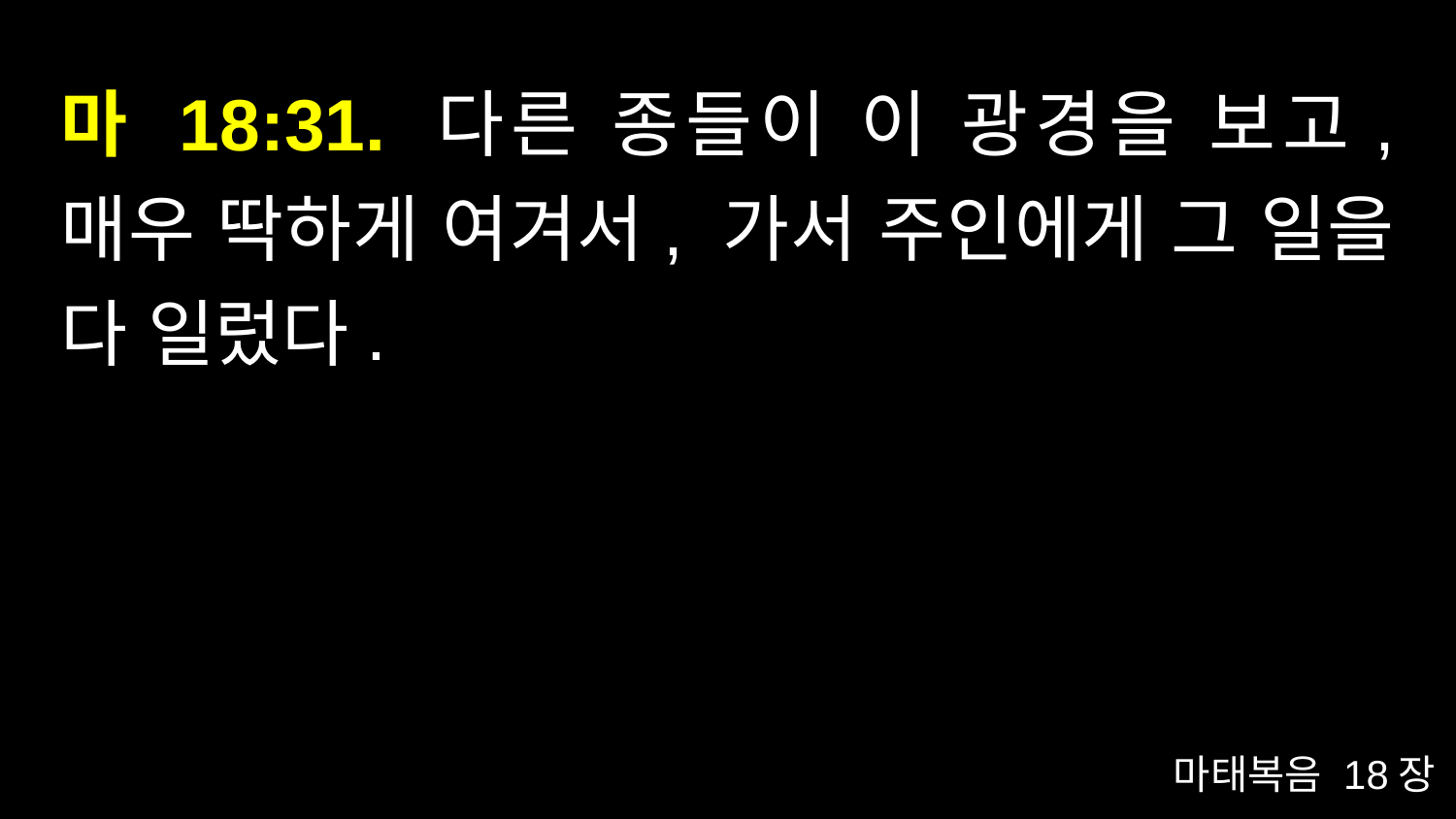

# 마 18:31. 다른 종들이 이 광경을 보고, 매우 딱하게 여겨서, 가서 주인에게 그 일을 다 일렀다.
마태복음 18장